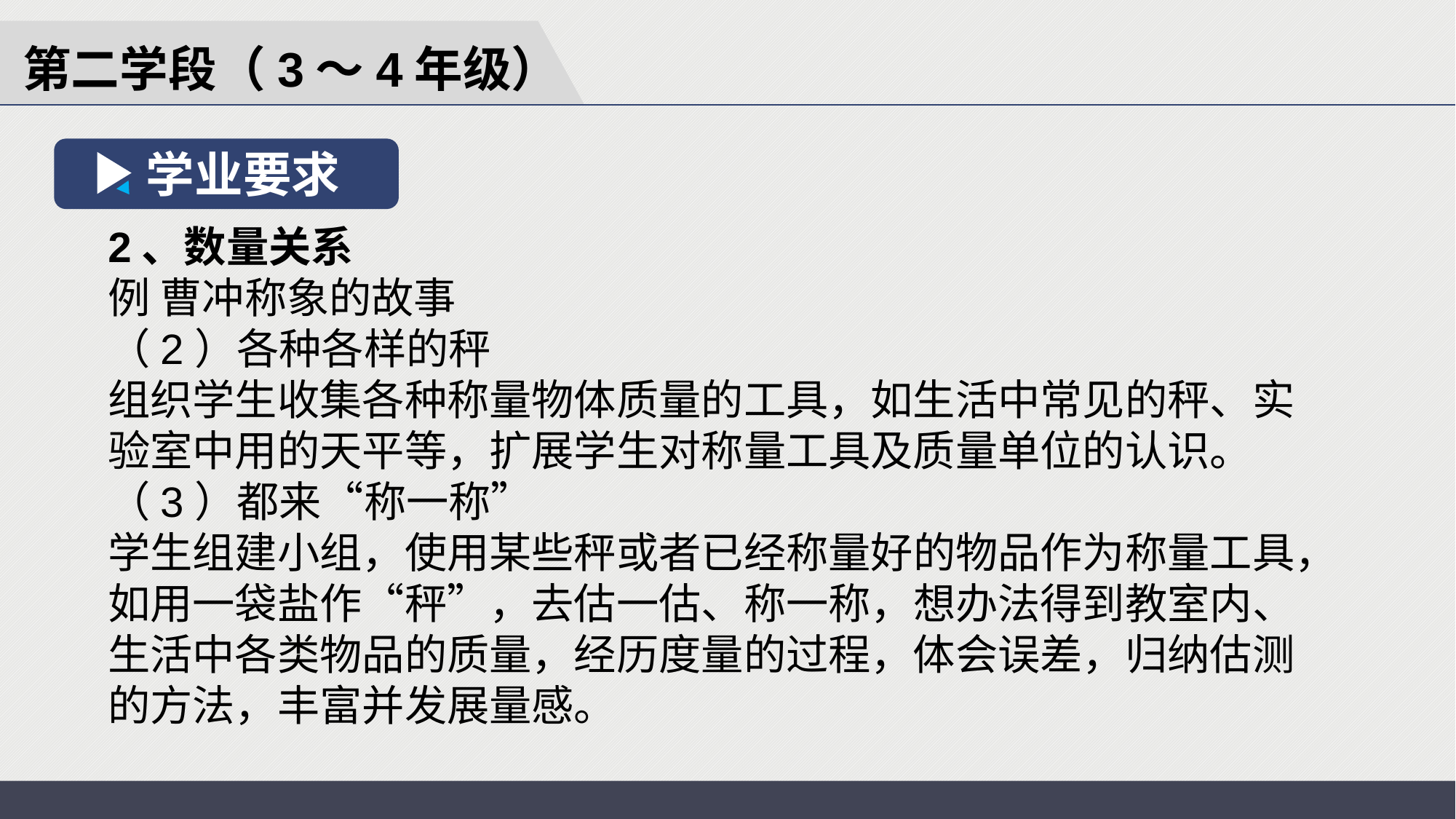

第二学段（3～4年级）
学业要求

2、数量关系
例 曹冲称象的故事
（2）各种各样的秤
组织学生收集各种称量物体质量的工具，如生活中常见的秤、实验室中用的天平等，扩展学生对称量工具及质量单位的认识。
（3）都来“称一称”
学生组建小组，使用某些秤或者已经称量好的物品作为称量工具，如用一袋盐作“秤”，去估一估、称一称，想办法得到教室内、生活中各类物品的质量，经历度量的过程，体会误差，归纳估测的方法，丰富并发展量感。